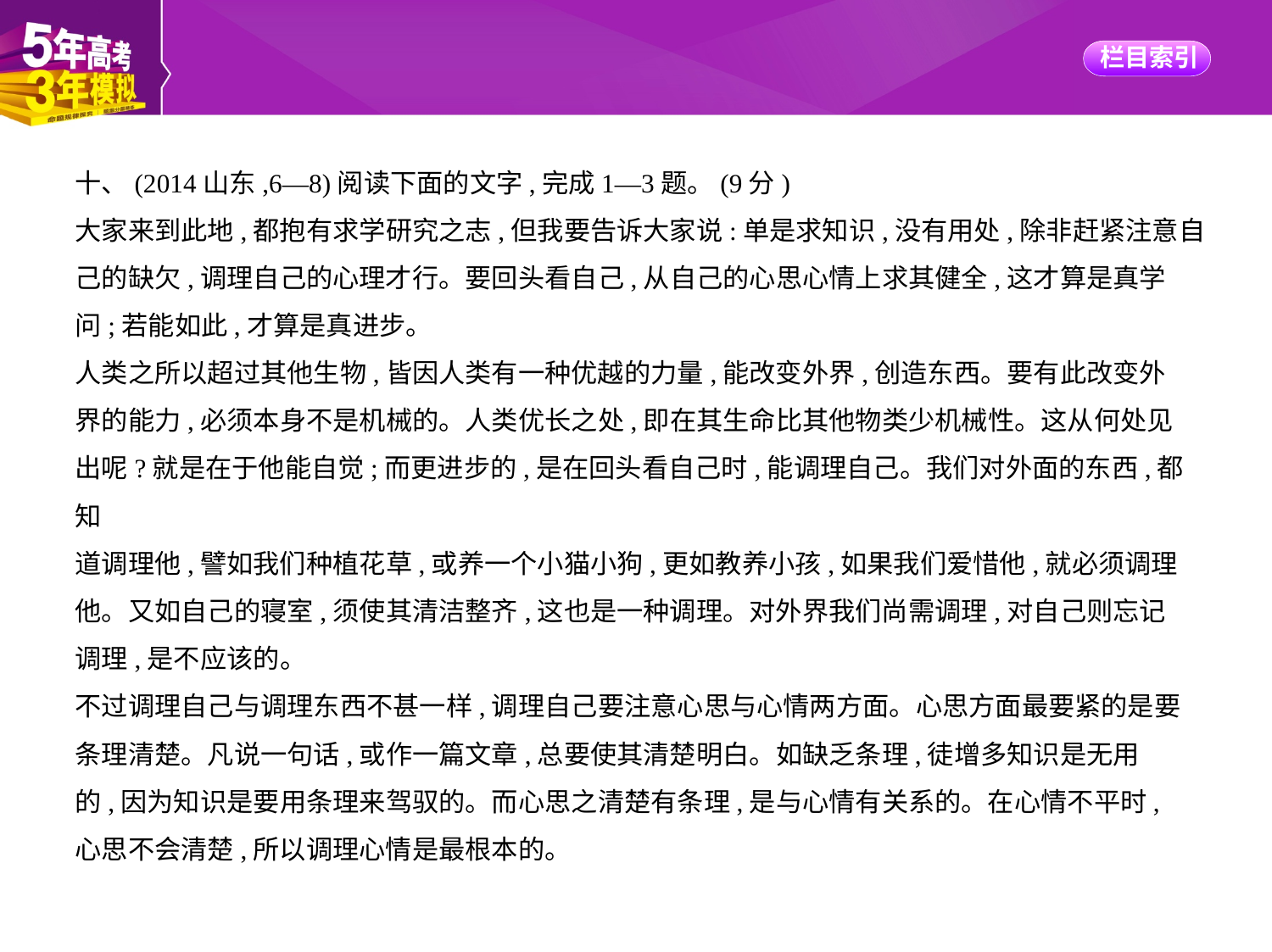

十、(2014山东,6—8)阅读下面的文字,完成1—3题。(9分)
大家来到此地,都抱有求学研究之志,但我要告诉大家说:单是求知识,没有用处,除非赶紧注意自
己的缺欠,调理自己的心理才行。要回头看自己,从自己的心思心情上求其健全,这才算是真学
问;若能如此,才算是真进步。
人类之所以超过其他生物,皆因人类有一种优越的力量,能改变外界,创造东西。要有此改变外
界的能力,必须本身不是机械的。人类优长之处,即在其生命比其他物类少机械性。这从何处见
出呢?就是在于他能自觉;而更进步的,是在回头看自己时,能调理自己。我们对外面的东西,都知
道调理他,譬如我们种植花草,或养一个小猫小狗,更如教养小孩,如果我们爱惜他,就必须调理
他。又如自己的寝室,须使其清洁整齐,这也是一种调理。对外界我们尚需调理,对自己则忘记
调理,是不应该的。
不过调理自己与调理东西不甚一样,调理自己要注意心思与心情两方面。心思方面最要紧的是要条理清楚。凡说一句话,或作一篇文章,总要使其清楚明白。如缺乏条理,徒增多知识是无用
的,因为知识是要用条理来驾驭的。而心思之清楚有条理,是与心情有关系的。在心情不平时,
心思不会清楚,所以调理心情是最根本的。